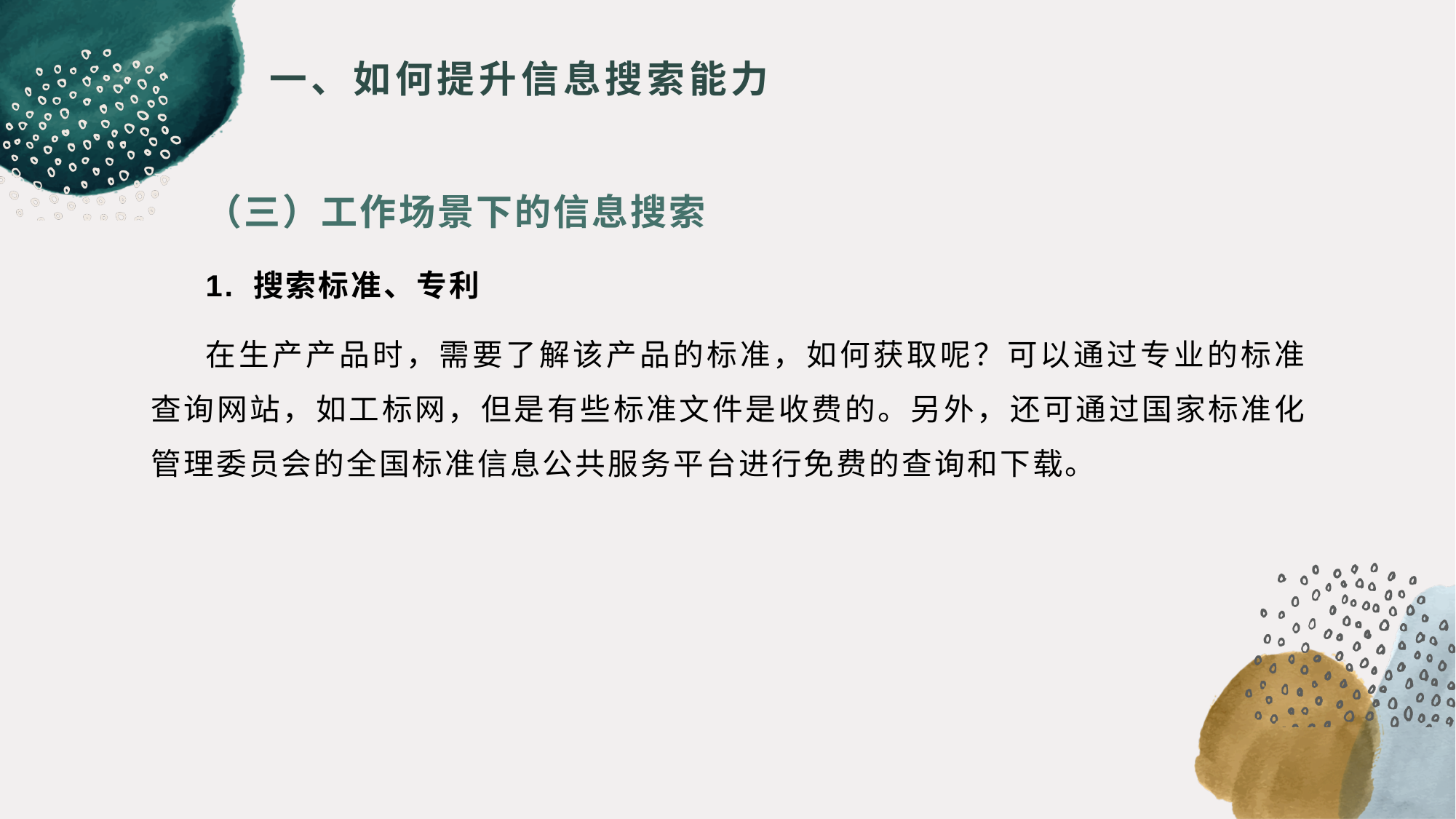

# 一、如何提升信息搜索能力
（三）工作场景下的信息搜索
1. 搜索标准、专利
在生产产品时，需要了解该产品的标准，如何获取呢？可以通过专业的标准查询网站，如工标网，但是有些标准文件是收费的。另外，还可通过国家标准化管理委员会的全国标准信息公共服务平台进行免费的查询和下载。